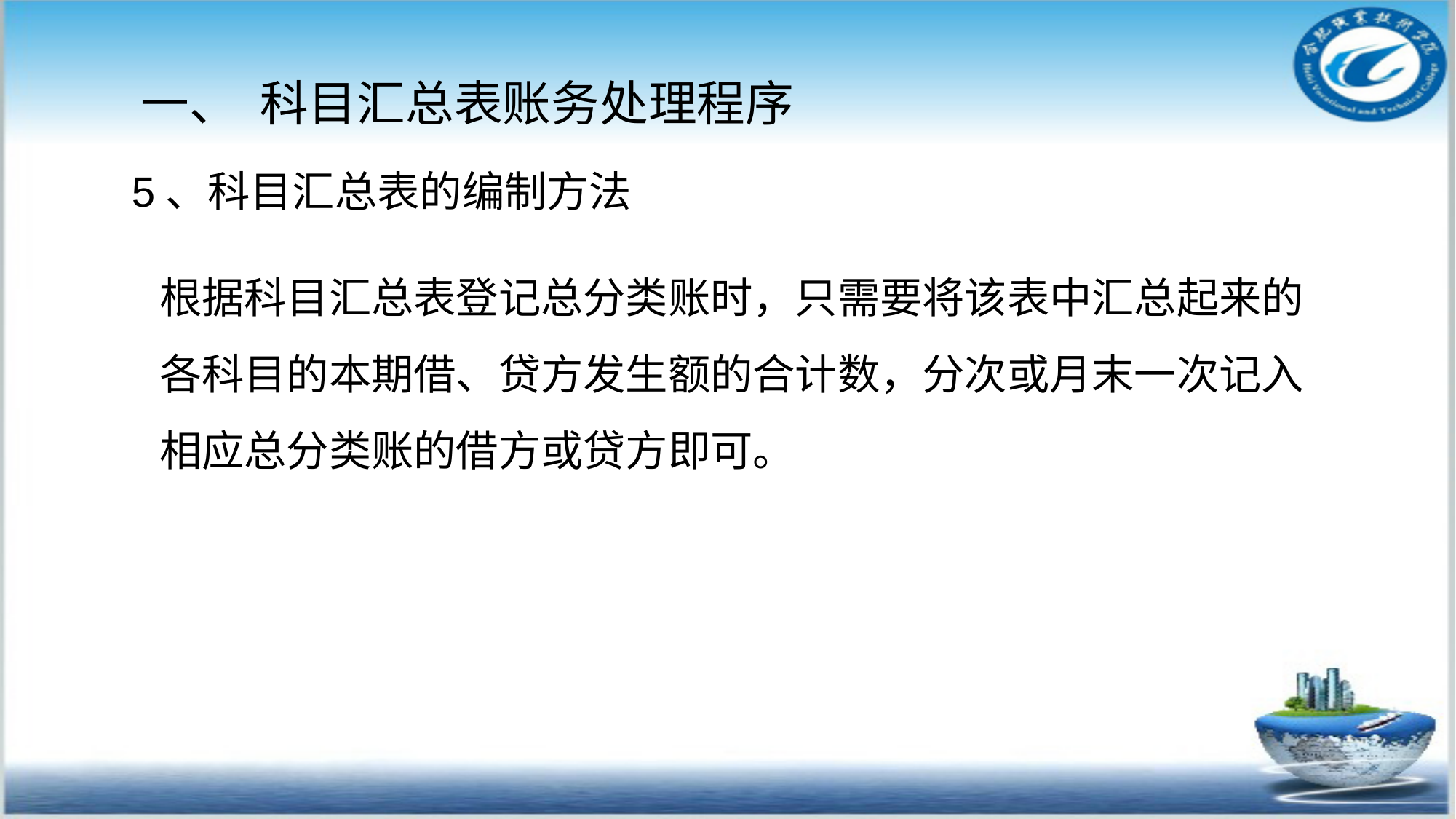

一、  科目汇总表账务处理程序
5、科目汇总表的编制方法
根据科目汇总表登记总分类账时，只需要将该表中汇总起来的各科目的本期借、贷方发生额的合计数，分次或月末一次记入相应总分类账的借方或贷方即可。